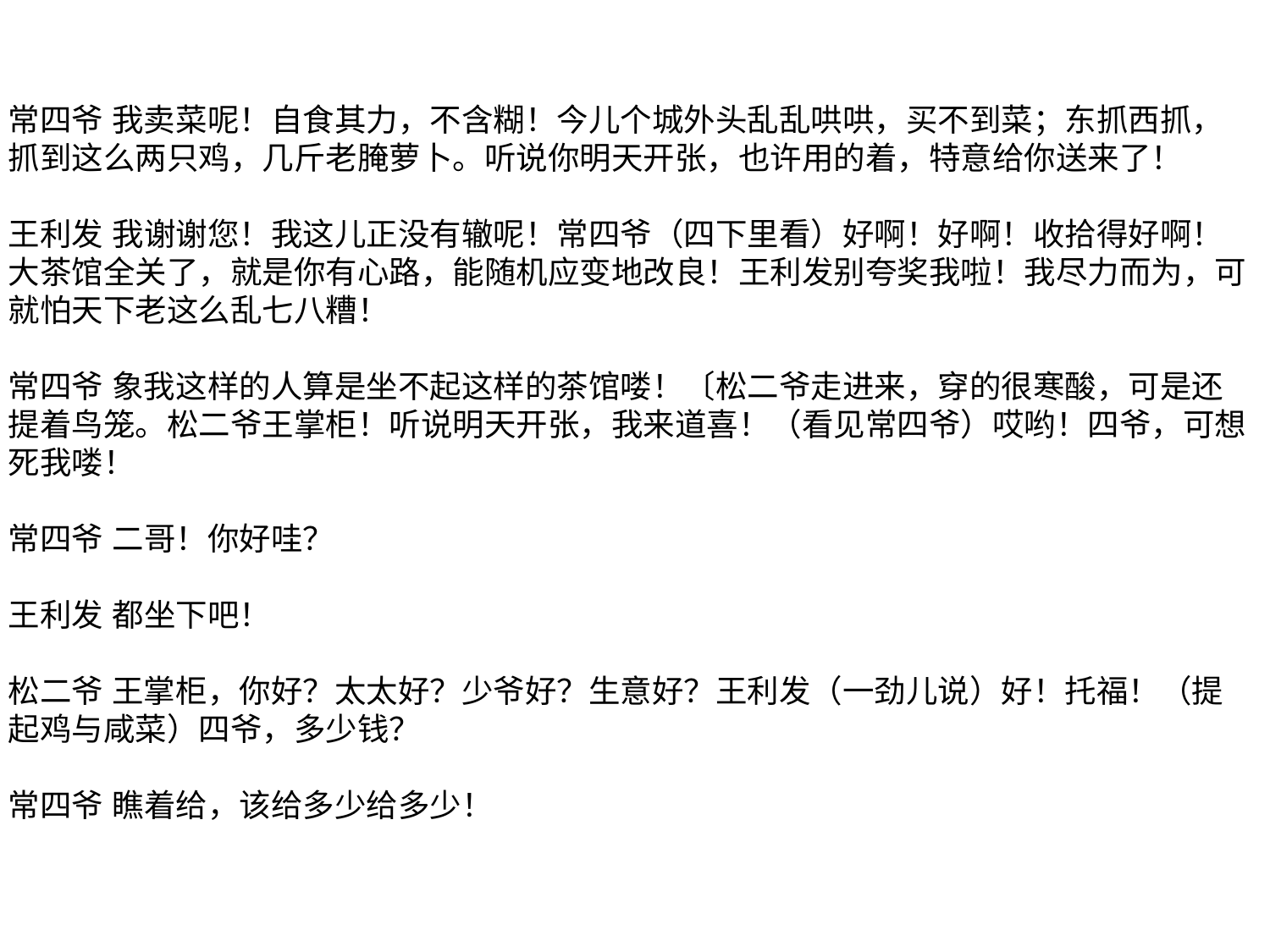

常四爷 我卖菜呢！自食其力，不含糊！今儿个城外头乱乱哄哄，买不到菜；东抓西抓，抓到这么两只鸡，几斤老腌萝卜。听说你明天开张，也许用的着，特意给你送来了！

王利发 我谢谢您！我这儿正没有辙呢！常四爷（四下里看）好啊！好啊！收拾得好啊！大茶馆全关了，就是你有心路，能随机应变地改良！王利发别夸奖我啦！我尽力而为，可就怕天下老这么乱七八糟！

常四爷 象我这样的人算是坐不起这样的茶馆喽！〔松二爷走进来，穿的很寒酸，可是还提着鸟笼。松二爷王掌柜！听说明天开张，我来道喜！（看见常四爷）哎哟！四爷，可想死我喽！

常四爷 二哥！你好哇？

王利发 都坐下吧！

松二爷 王掌柜，你好？太太好？少爷好？生意好？王利发（一劲儿说）好！托福！（提起鸡与咸菜）四爷，多少钱？

常四爷 瞧着给，该给多少给多少！